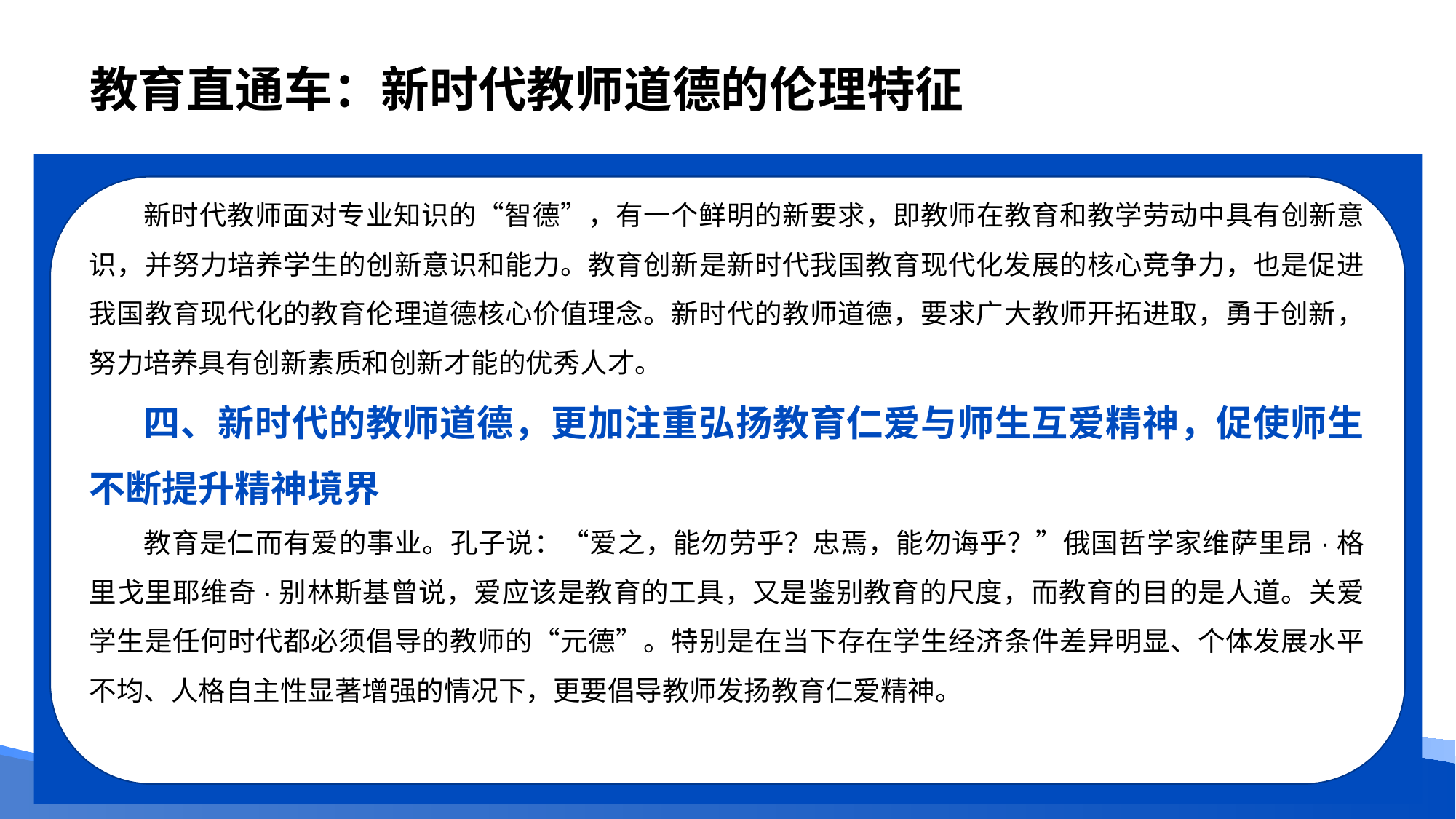

# 教育直通车：新时代教师道德的伦理特征

新时代教师面对专业知识的“智德”，有一个鲜明的新要求，即教师在教育和教学劳动中具有创新意识，并努力培养学生的创新意识和能力。教育创新是新时代我国教育现代化发展的核心竞争力，也是促进我国教育现代化的教育伦理道德核心价值理念。新时代的教师道德，要求广大教师开拓进取，勇于创新，努力培养具有创新素质和创新才能的优秀人才。
四、新时代的教师道德，更加注重弘扬教育仁爱与师生互爱精神，促使师生不断提升精神境界
教育是仁而有爱的事业。孔子说：“爱之，能勿劳乎？忠焉，能勿诲乎？”俄国哲学家维萨里昂·格里戈里耶维奇·别林斯基曾说，爱应该是教育的工具，又是鉴别教育的尺度，而教育的目的是人道。关爱学生是任何时代都必须倡导的教师的“元德”。特别是在当下存在学生经济条件差异明显、个体发展水平不均、人格自主性显著增强的情况下，更要倡导教师发扬教育仁爱精神。